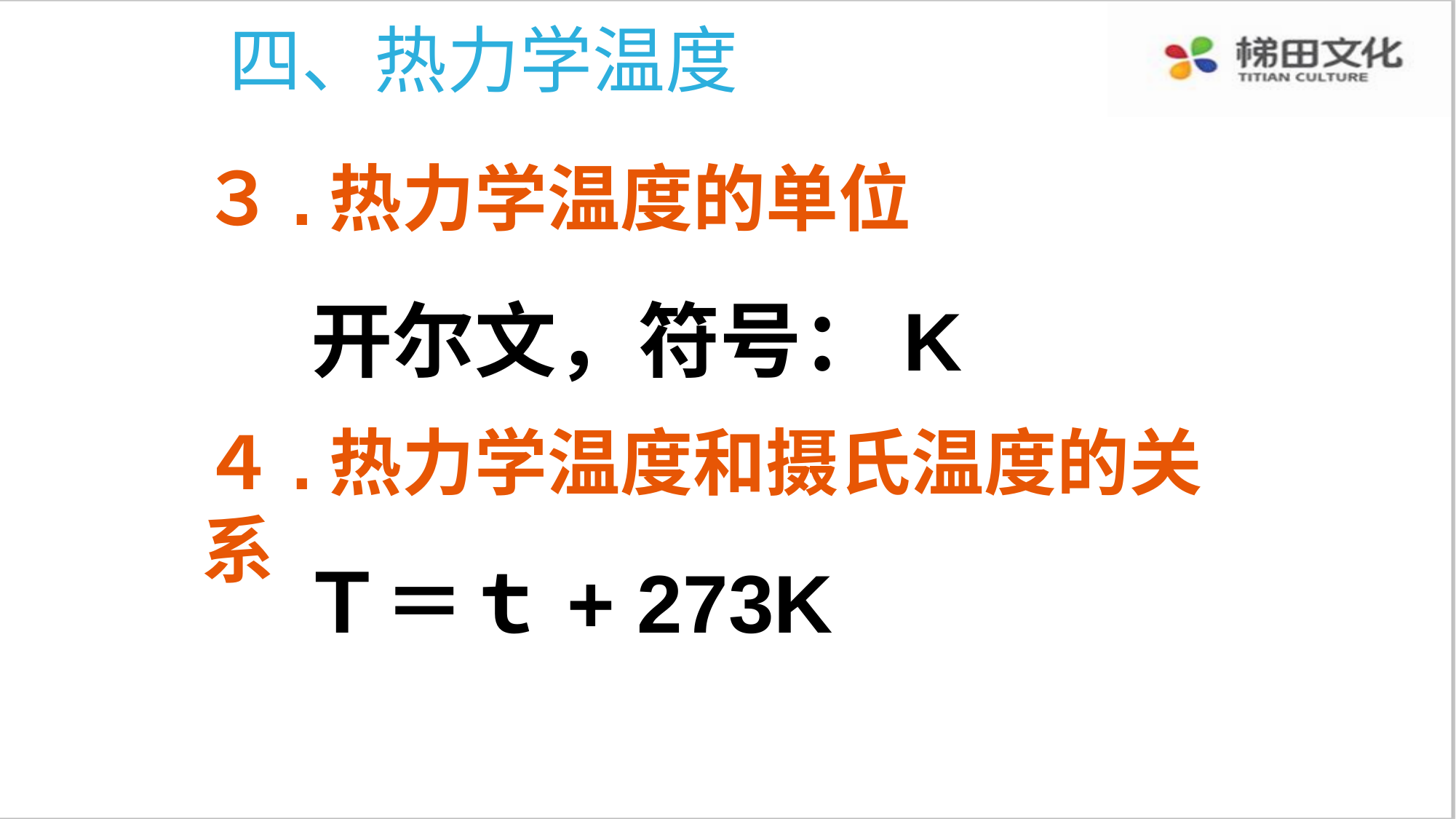

四、热力学温度
３.热力学温度的单位
开尔文，符号：K
４.热力学温度和摄氏温度的关系
Ｔ＝ｔ+ 273K